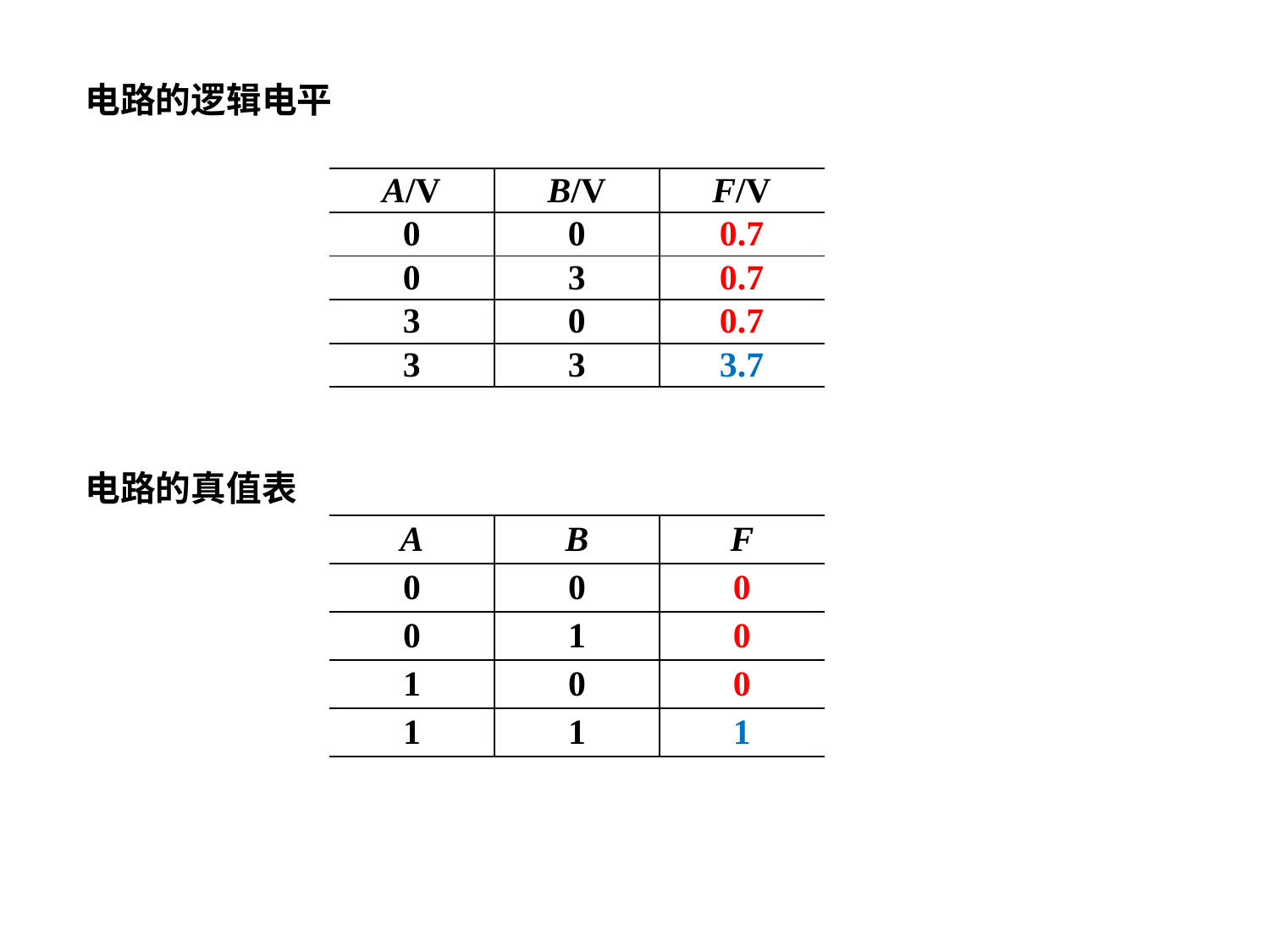

电路的逻辑电平
| A/V | B/V | F/V |
| --- | --- | --- |
| 0 | 0 | 0.7 |
| 0 | 3 | 0.7 |
| 3 | 0 | 0.7 |
| 3 | 3 | 3.7 |
电路的真值表
| A | B | F |
| --- | --- | --- |
| 0 | 0 | 0 |
| 0 | 1 | 0 |
| 1 | 0 | 0 |
| 1 | 1 | 1 |